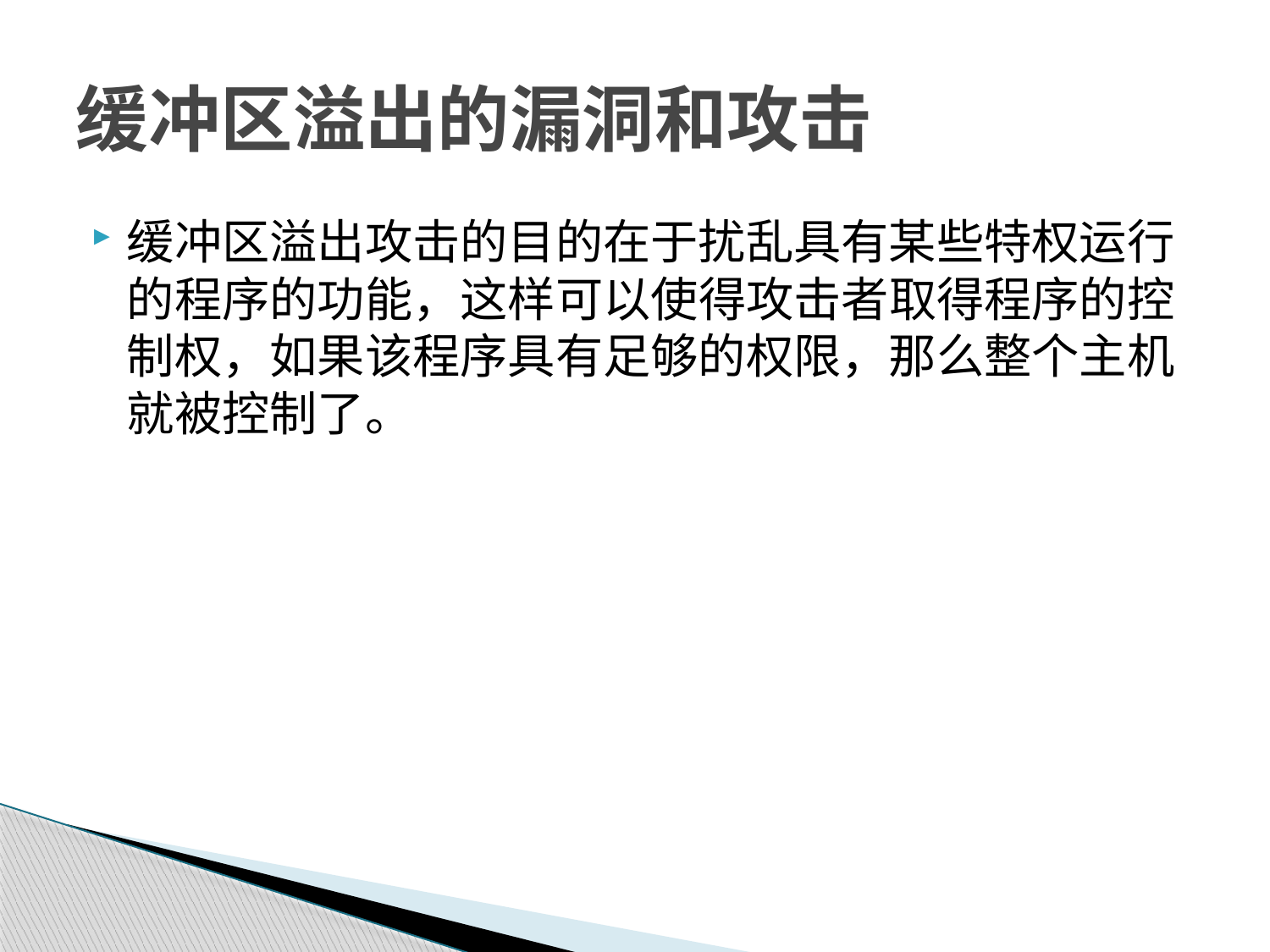

# 缓冲区溢出的漏洞和攻击
缓冲区溢出攻击的目的在于扰乱具有某些特权运行的程序的功能，这样可以使得攻击者取得程序的控制权，如果该程序具有足够的权限，那么整个主机就被控制了。